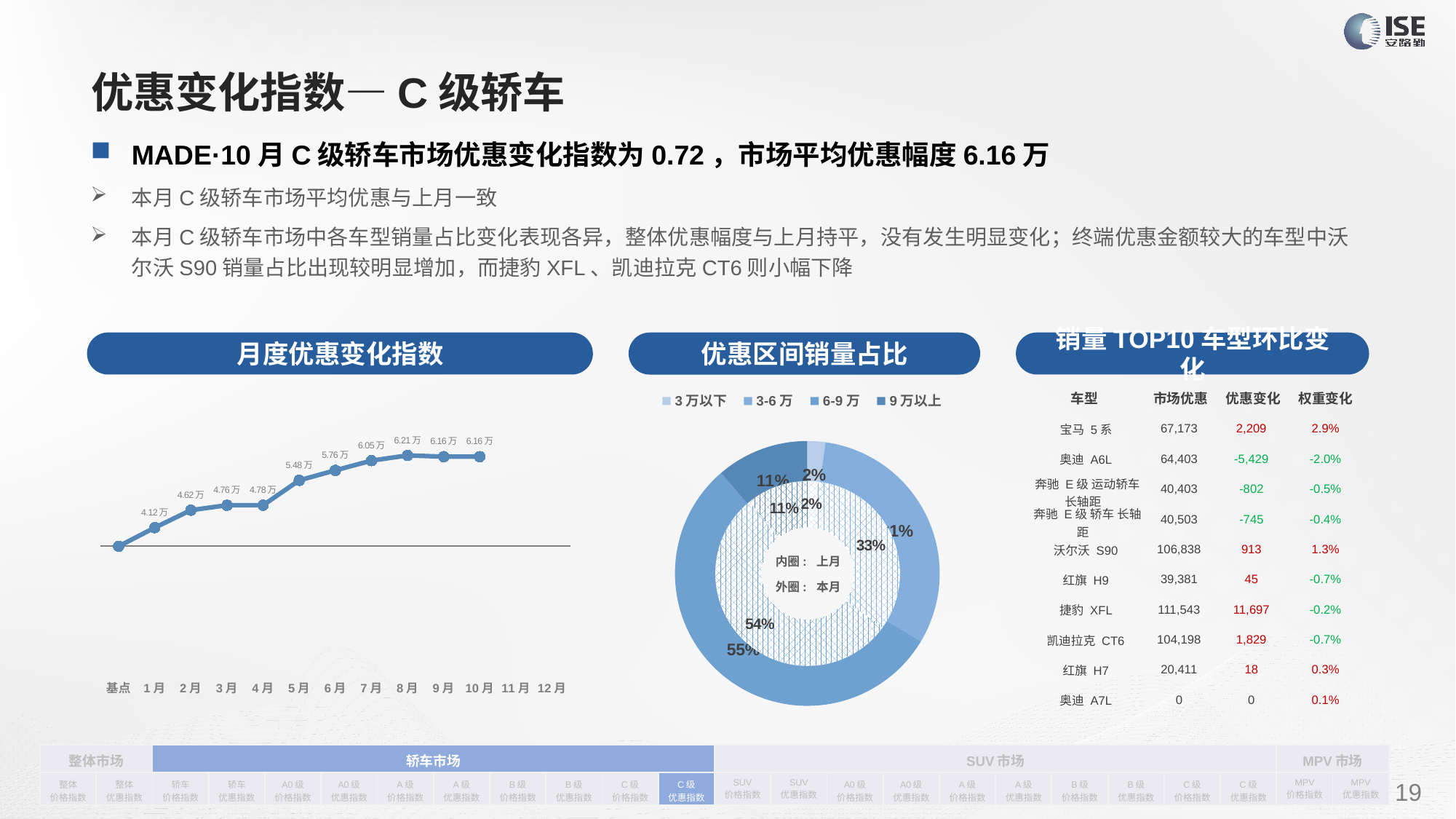

# 优惠变化指数—C级轿车
MADE·10月C级轿车市场优惠变化指数为0.72，市场平均优惠幅度6.16万
本月C级轿车市场平均优惠与上月一致
本月C级轿车市场中各车型销量占比变化表现各异，整体优惠幅度与上月持平，没有发生明显变化；终端优惠金额较大的车型中沃尔沃S90销量占比出现较明显增加，而捷豹XFL、凯迪拉克CT6则小幅下降
月度优惠变化指数

销量TOP10车型环比变化

优惠区间销量占比

| 车型 | 市场优惠 | 优惠变化 | 权重变化 |
| --- | --- | --- | --- |
| 宝马 5系 | 67,173 | 2,209 | 2.9% |
| 奥迪 A6L | 64,403 | -5,429 | -2.0% |
| 奔驰 E级 运动轿车 长轴距 | 40,403 | -802 | -0.5% |
| 奔驰 E级 轿车 长轴距 | 40,503 | -745 | -0.4% |
| 沃尔沃 S90 | 106,838 | 913 | 1.3% |
| 红旗 H9 | 39,381 | 45 | -0.7% |
| 捷豹 XFL | 111,543 | 11,697 | -0.2% |
| 凯迪拉克 CT6 | 104,198 | 1,829 | -0.7% |
| 红旗 H7 | 20,411 | 18 | 0.3% |
| 奥迪 A7L | 0 | 0 | 0.1% |

### Chart

| Category | 销量 |
|---|---|
| 3万以下 | 829.0 |
| 3-6万 | 11776.0 |
| 6-9万 | 20691.0 |
| 9万以上 | 4234.0 |

### Chart

| Category | Y2022 |
|---|---|
| 基点 | 0.0 |
| 1月 | 0.15 |
| 2月 | 0.2900192899318257 |
| 3月 | 0.33 |
| 4月 | 0.33 |
| 5月 | 0.53 |
| 6月 | 0.61 |
| 7月 | 0.6881092385395964 |
| 8月 | 0.73 |
| 9月 | 0.72 |
| 10月 | 0.72 |
| 11月 | None |
| 12月 | None |

### Chart

| Category | 销量 |
|---|---|
| 3万以下 | 792.0 |
| 3-6万 | 14088.0 |
| 6-9万 | 23078.0 |
| 9万以上 | 4623.0 |
内圈:  上月
外圈:  本月
| 整体市场 |  | 轿车市场 |  |  |  |  |  |  |  |  |  | SUV市场 |  |  |  |  |  |  |  |  |  | MPV市场 |  |
| --- | --- | --- | --- | --- | --- | --- | --- | --- | --- | --- | --- | --- | --- | --- | --- | --- | --- | --- | --- | --- | --- | --- | --- |
| 整体 价格指数 | 整体 优惠指数 | 轿车 价格指数 | 轿车 优惠指数 | A0级 价格指数 | A0级 优惠指数 | A级 价格指数 | A级 优惠指数 | B级 价格指数 | B级 优惠指数 | C级 价格指数 | C级 优惠指数 | SUV 价格指数 | SUV 优惠指数 | A0级 价格指数 | A0级 优惠指数 | A级 价格指数 | A级 优惠指数 | B级 价格指数 | B级 优惠指数 | C级 价格指数 | C级 优惠指数 | MPV 价格指数 | MPV 优惠指数 |
请在插入菜单—页眉和页脚中修改此 文本
19